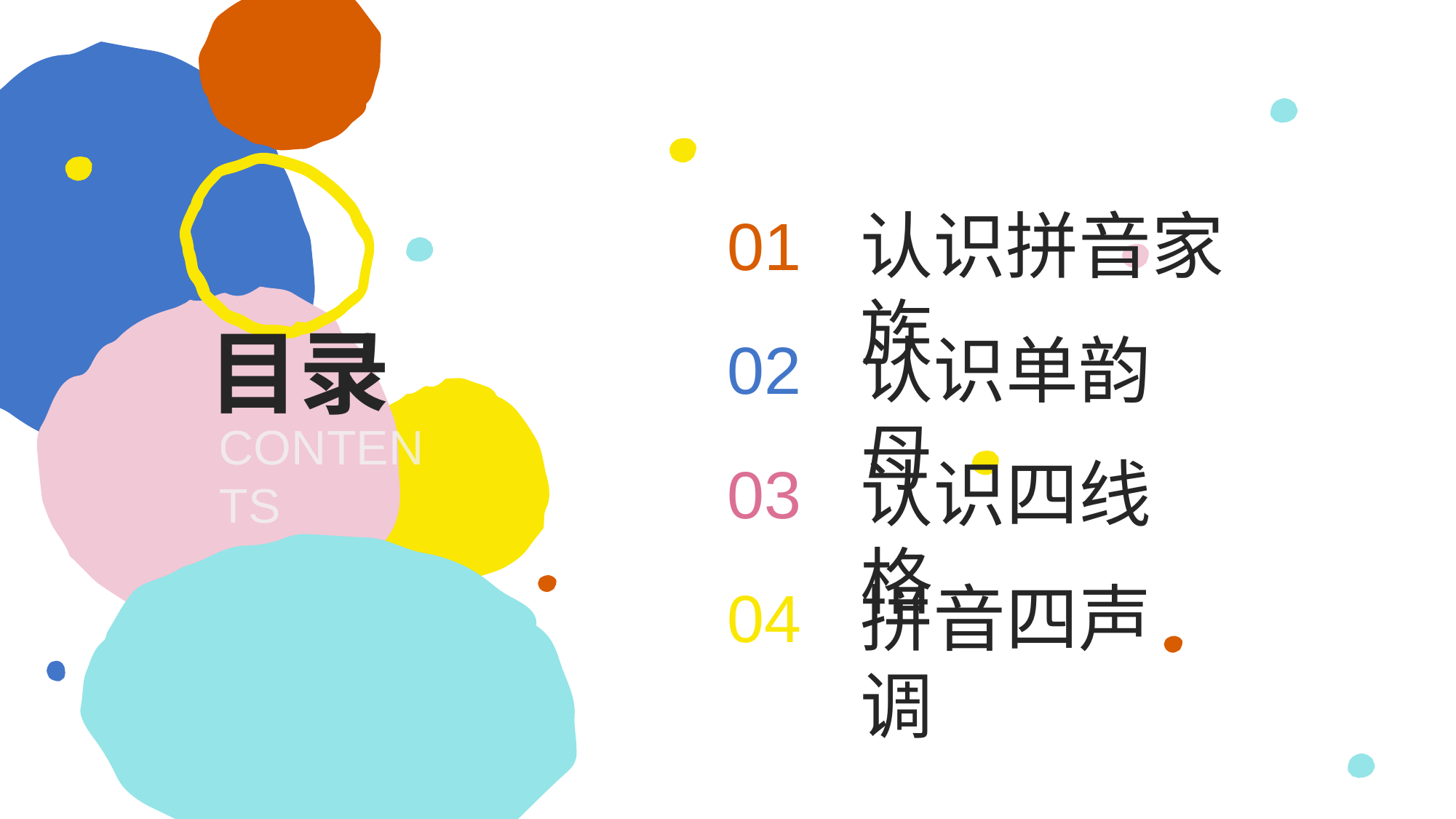

认识拼音家族
01
认识单韵母
02
认识四线格
03
拼音四声调
04